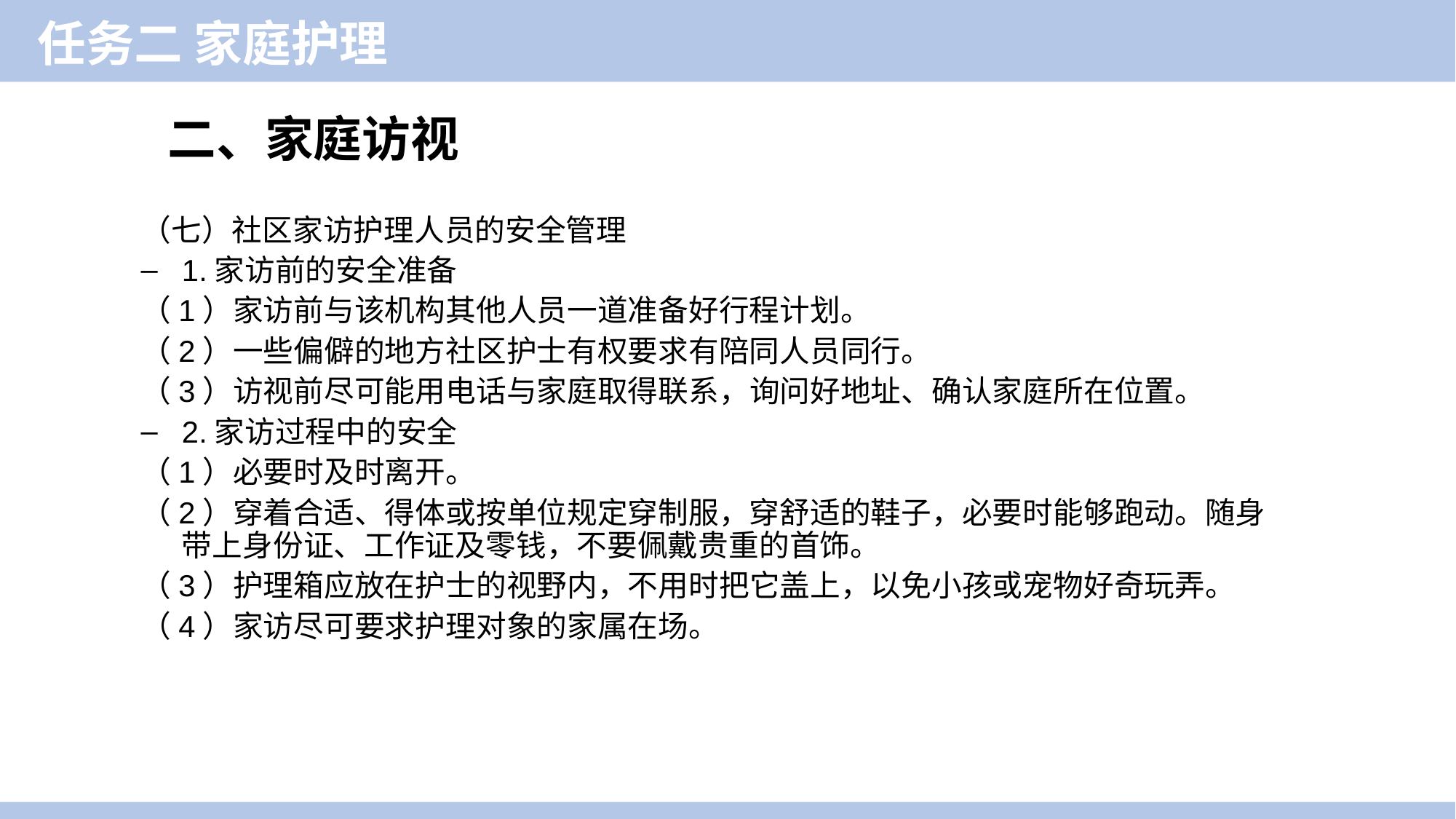

任务二 家庭护理
二、家庭访视
（七）社区家访护理人员的安全管理
1.家访前的安全准备
（1）家访前与该机构其他人员一道准备好行程计划。
（2）一些偏僻的地方社区护士有权要求有陪同人员同行。
（3）访视前尽可能用电话与家庭取得联系，询问好地址、确认家庭所在位置。
2.家访过程中的安全
（1）必要时及时离开。
（2）穿着合适、得体或按单位规定穿制服，穿舒适的鞋子，必要时能够跑动。随身带上身份证、工作证及零钱，不要佩戴贵重的首饰。
（3）护理箱应放在护士的视野内，不用时把它盖上，以免小孩或宠物好奇玩弄。
（4）家访尽可要求护理对象的家属在场。